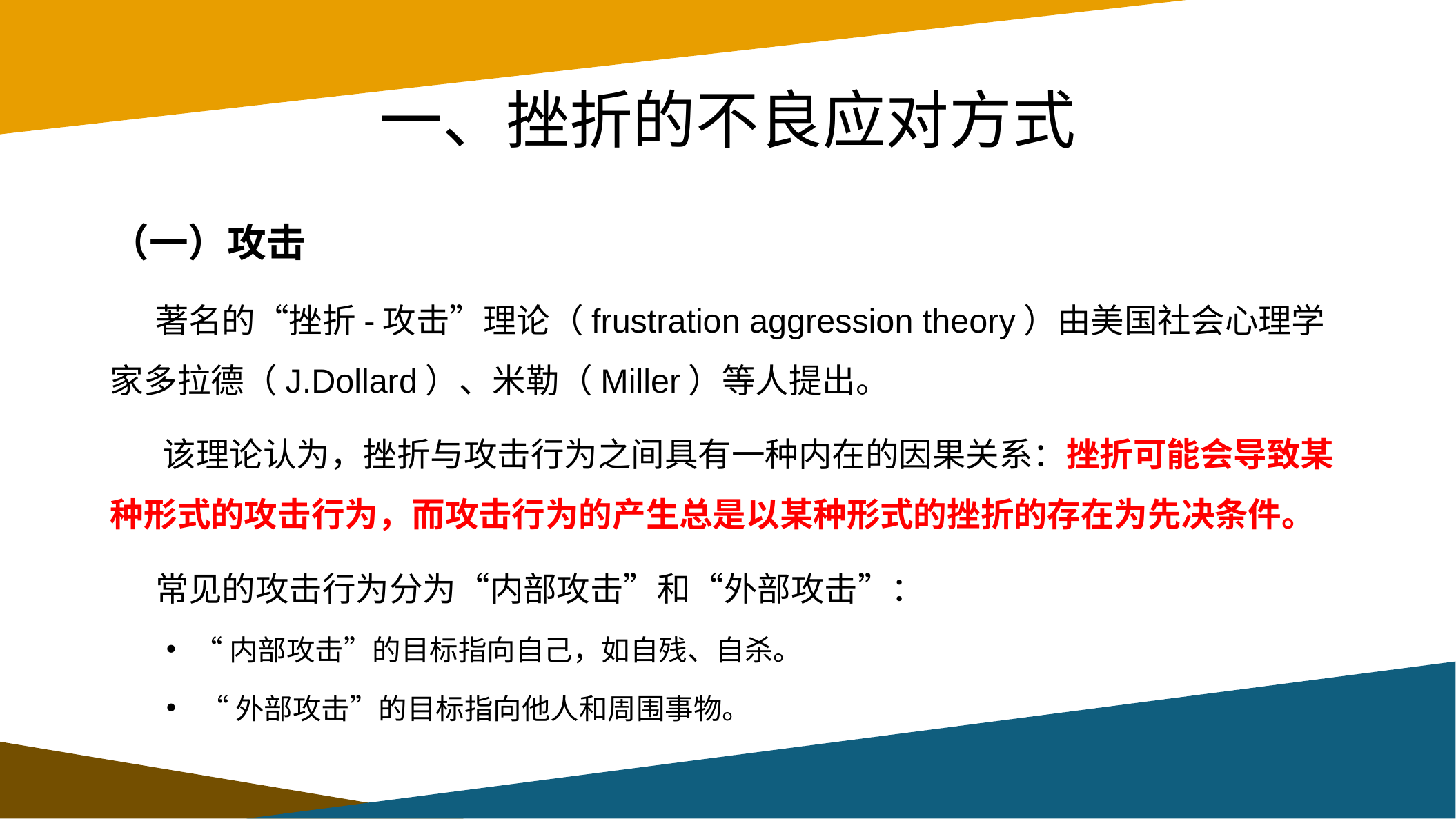

# 一、挫折的不良应对方式
（一）攻击
     著名的“挫折-攻击”理论（frustration aggression theory）由美国社会心理学家多拉德（J.Dollard）、米勒（Miller）等人提出。
      该理论认为，挫折与攻击行为之间具有一种内在的因果关系：挫折可能会导致某种形式的攻击行为，而攻击行为的产生总是以某种形式的挫折的存在为先决条件。
     常见的攻击行为分为“内部攻击”和“外部攻击”：
“内部攻击”的目标指向自己，如自残、自杀。
 “外部攻击”的目标指向他人和周围事物。